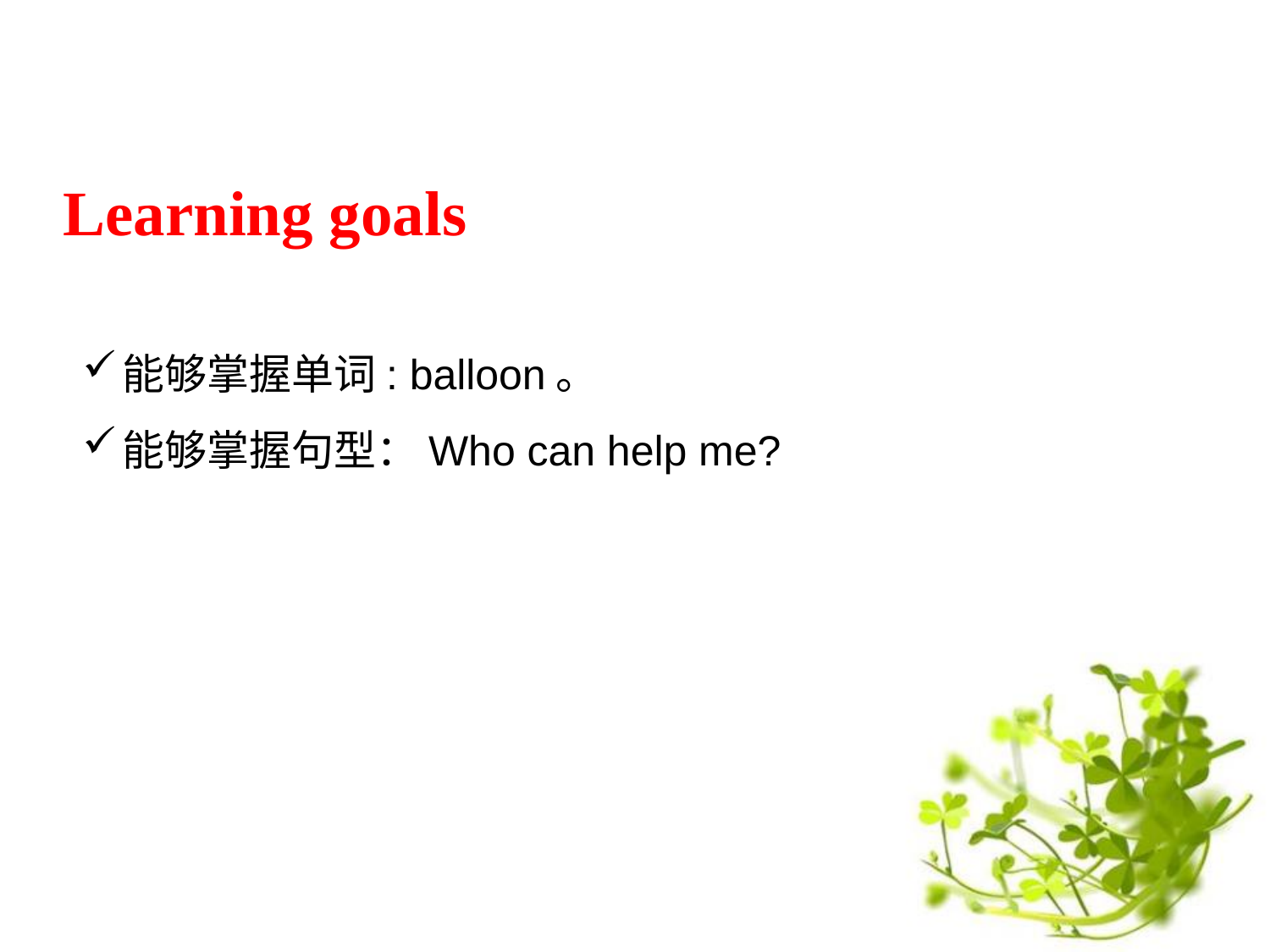

Learning goals
能够掌握单词: balloon。
能够掌握句型：Who can help me?